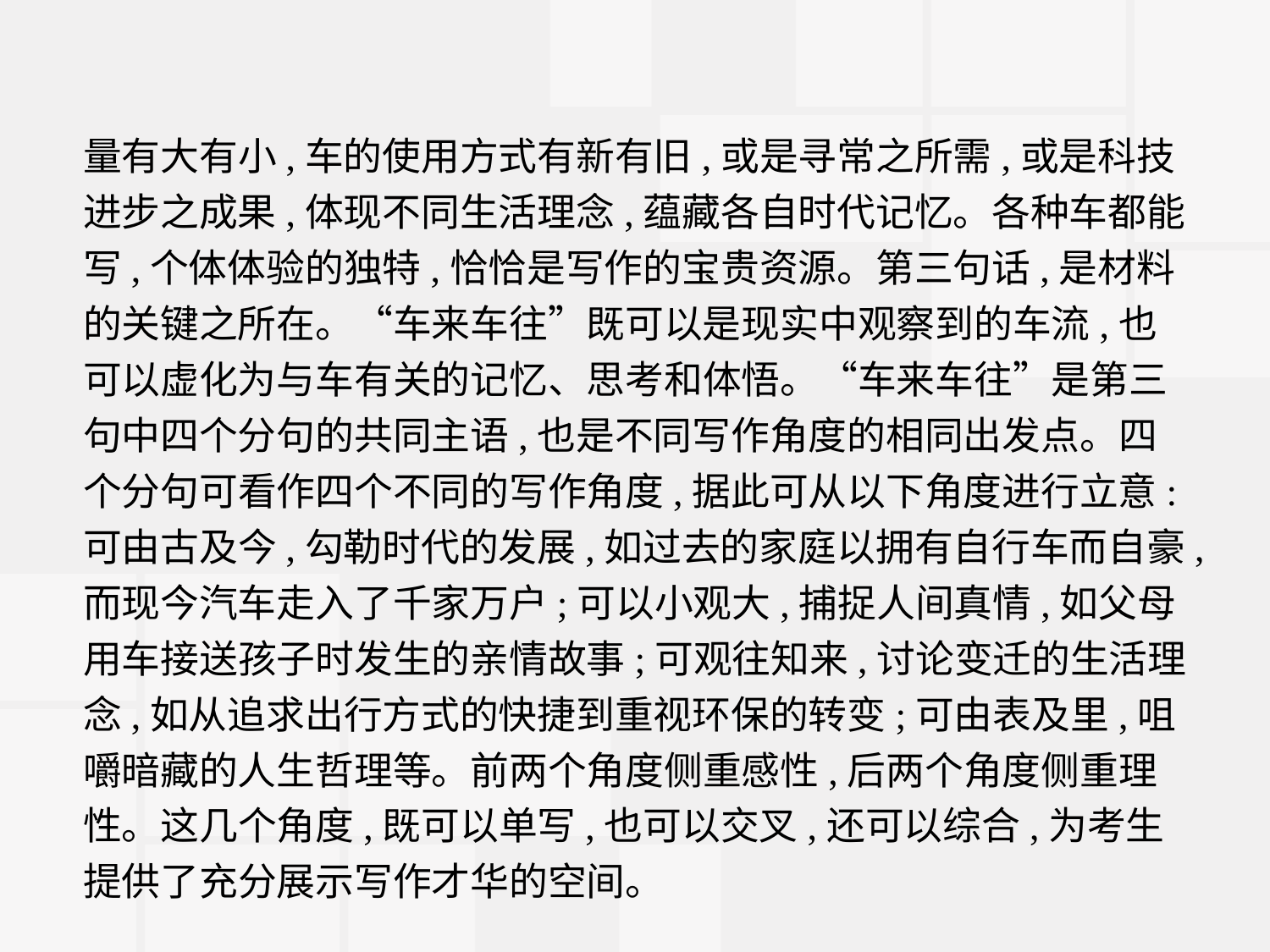

量有大有小,车的使用方式有新有旧,或是寻常之所需,或是科技进步之成果,体现不同生活理念,蕴藏各自时代记忆。各种车都能写,个体体验的独特,恰恰是写作的宝贵资源。第三句话,是材料的关键之所在。“车来车往”既可以是现实中观察到的车流,也可以虚化为与车有关的记忆、思考和体悟。“车来车往”是第三句中四个分句的共同主语,也是不同写作角度的相同出发点。四个分句可看作四个不同的写作角度,据此可从以下角度进行立意:可由古及今,勾勒时代的发展,如过去的家庭以拥有自行车而自豪,而现今汽车走入了千家万户;可以小观大,捕捉人间真情,如父母用车接送孩子时发生的亲情故事;可观往知来,讨论变迁的生活理念,如从追求出行方式的快捷到重视环保的转变;可由表及里,咀嚼暗藏的人生哲理等。前两个角度侧重感性,后两个角度侧重理性。这几个角度,既可以单写,也可以交叉,还可以综合,为考生提供了充分展示写作才华的空间。